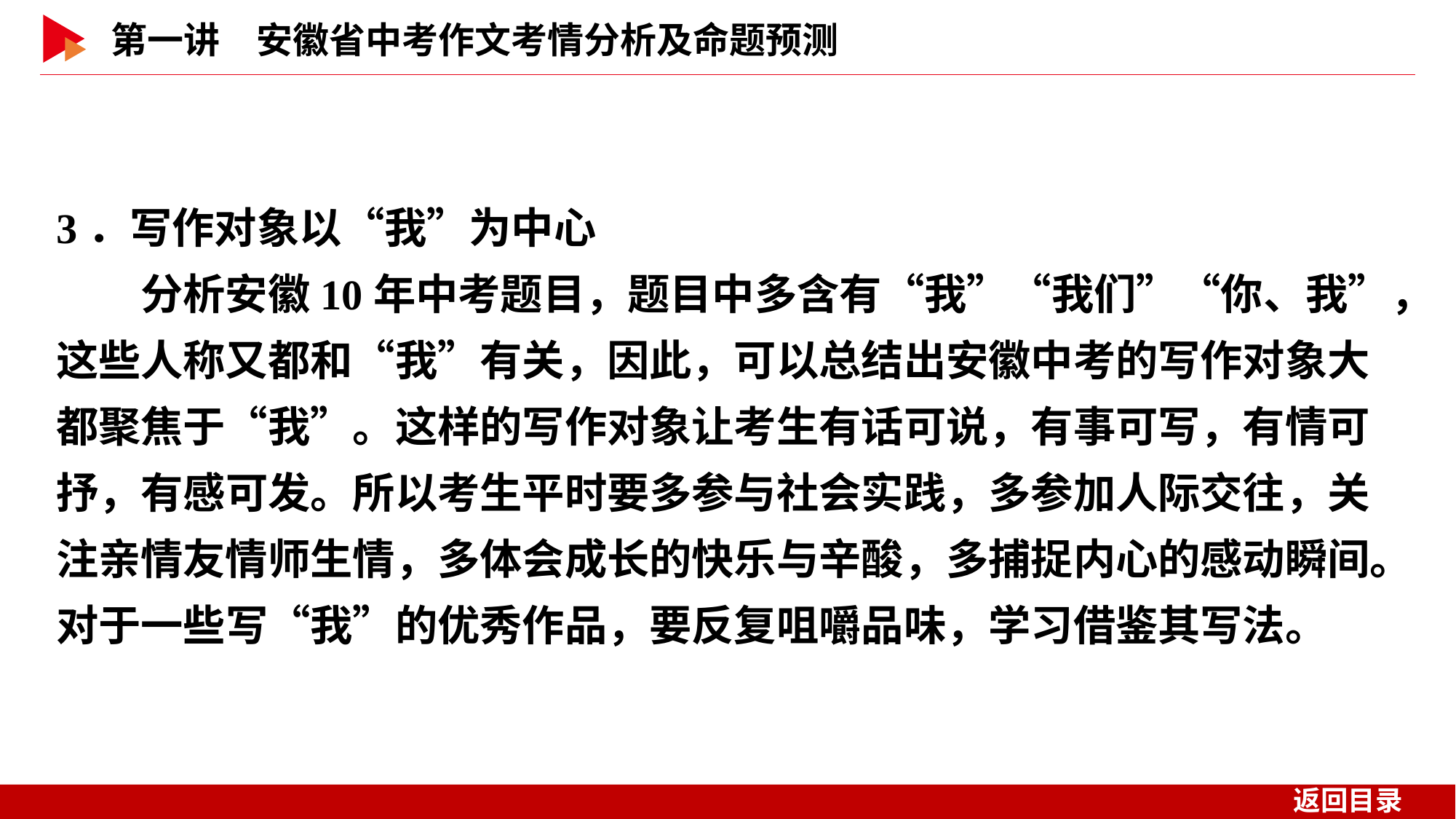

3．写作对象以“我”为中心
　　分析安徽10年中考题目，题目中多含有“我”“我们”“你、我”，这些人称又都和“我”有关，因此，可以总结出安徽中考的写作对象大都聚焦于“我”。这样的写作对象让考生有话可说，有事可写，有情可抒，有感可发。所以考生平时要多参与社会实践，多参加人际交往，关注亲情友情师生情，多体会成长的快乐与辛酸，多捕捉内心的感动瞬间。对于一些写“我”的优秀作品，要反复咀嚼品味，学习借鉴其写法。